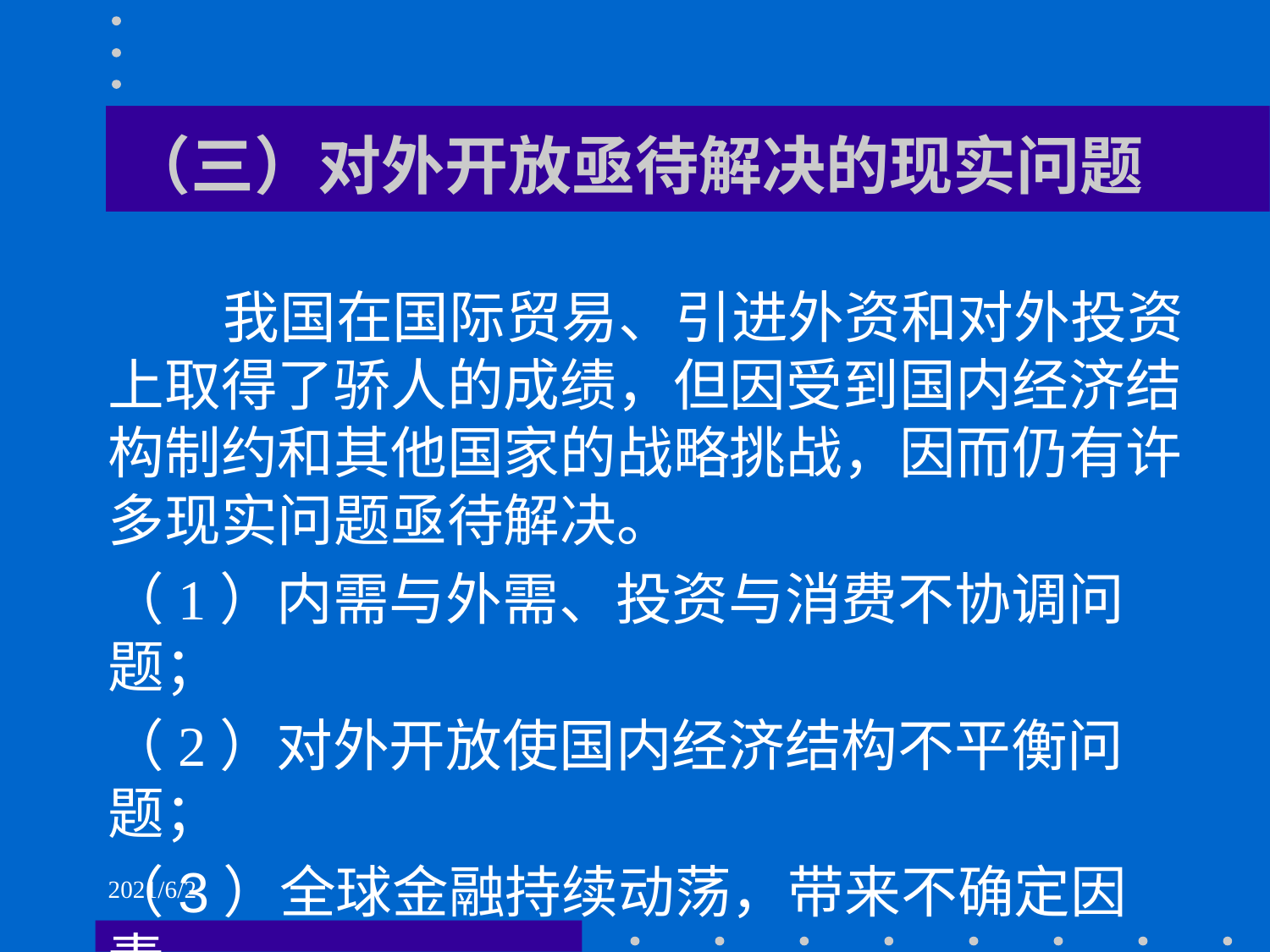

# （三）对外开放亟待解决的现实问题
        我国在国际贸易、引进外资和对外投资上取得了骄人的成绩，但因受到国内经济结构制约和其他国家的战略挑战，因而仍有许多现实问题亟待解决。
（1）内需与外需、投资与消费不协调问题；
（2）对外开放使国内经济结构不平衡问题；
（3）全球金融持续动荡，带来不确定因素。
2021/6/2